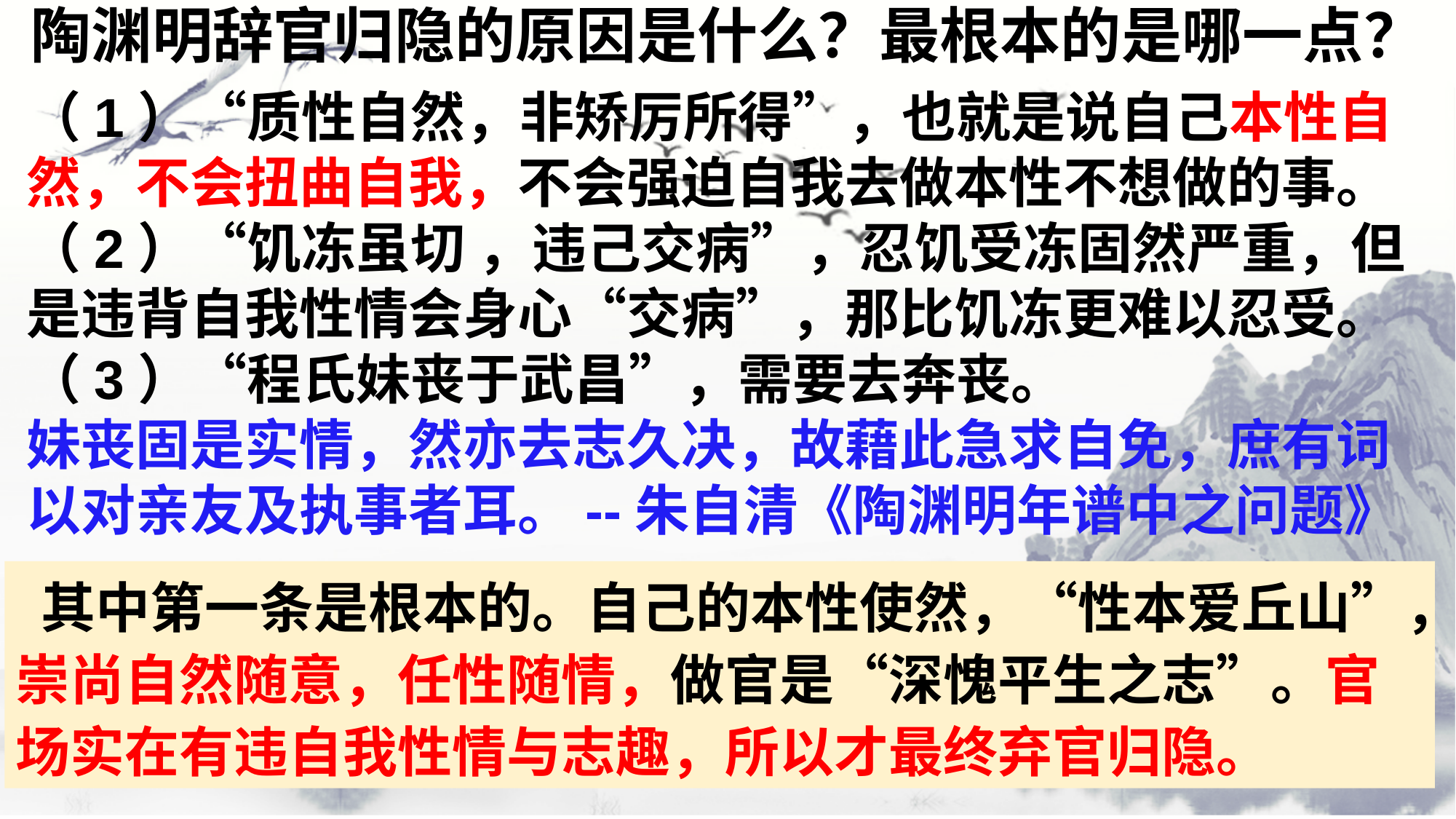

陶渊明辞官归隐的原因是什么？最根本的是哪一点？
（1）“质性自然，非矫厉所得”，也就是说自己本性自然，不会扭曲自我，不会强迫自我去做本性不想做的事。
（2）“饥冻虽切 ，违己交病”，忍饥受冻固然严重，但是违背自我性情会身心“交病”，那比饥冻更难以忍受。
（3）“程氏妹丧于武昌”，需要去奔丧。
妹丧固是实情，然亦去志久决，故藉此急求自免，庶有词以对亲友及执事者耳。--朱自清《陶渊明年谱中之问题》
 其中第一条是根本的。自己的本性使然，“性本爱丘山”，崇尚自然随意，任性随情，做官是“深愧平生之志”。官场实在有违自我性情与志趣，所以才最终弃官归隐。